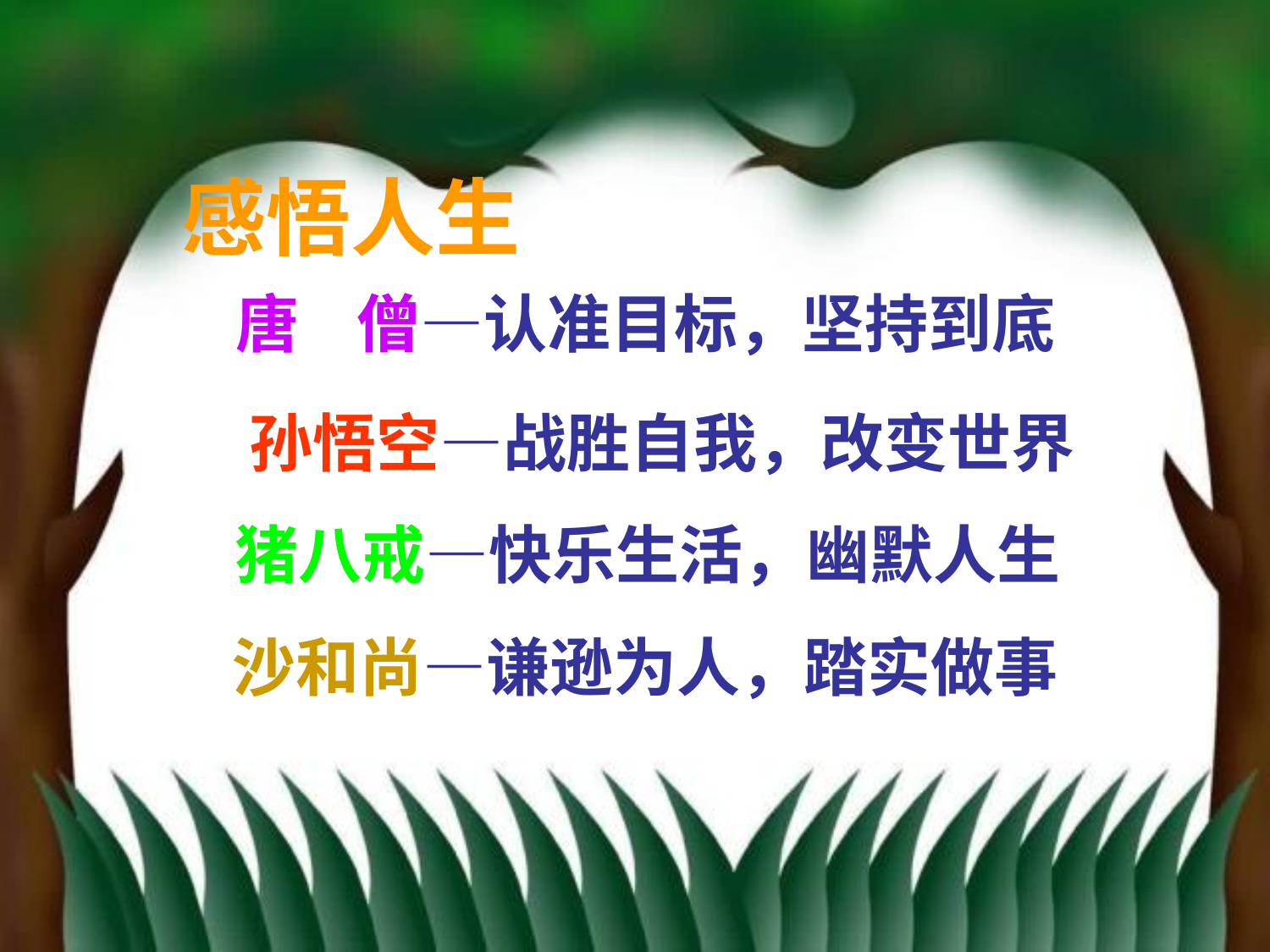

感悟人生
唐    僧—认准目标，坚持到底
 孙悟空—战胜自我，改变世界
猪八戒—快乐生活，幽默人生
沙和尚—谦逊为人，踏实做事